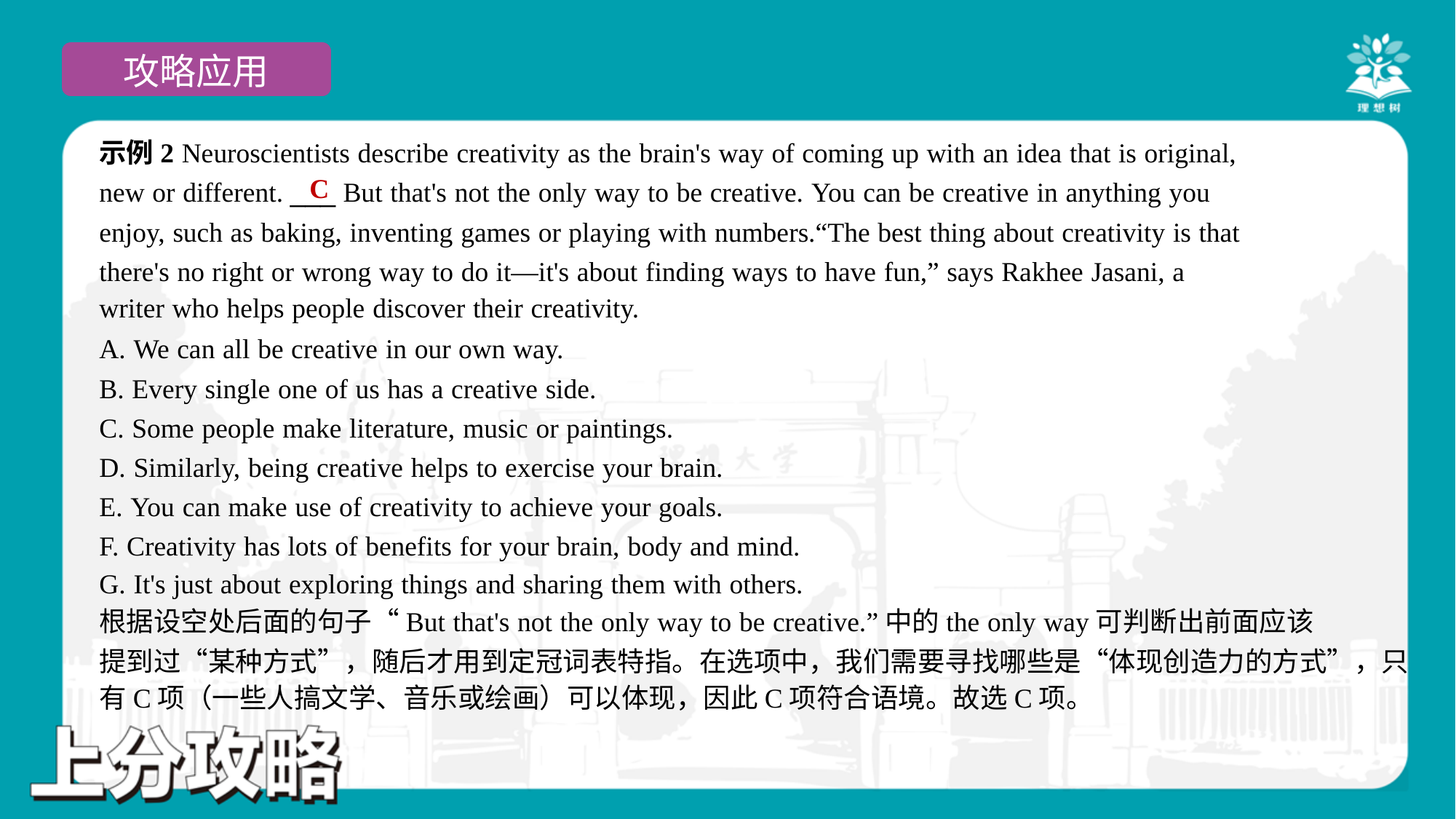

示例2 Neuroscientists describe creativity as the brain's way of coming up with an idea that is original,
new or different. ___ But that's not the only way to be creative. You can be creative in anything you
enjoy, such as baking, inventing games or playing with numbers.“The best thing about creativity is that
there's no right or wrong way to do it—it's about finding ways to have fun,” says Rakhee Jasani, a
writer who helps people discover their creativity.
C
A. We can all be creative in our own way.
B. Every single one of us has a creative side.
C. Some people make literature, music or paintings.
D. Similarly, being creative helps to exercise your brain.
E. You can make use of creativity to achieve your goals.
F. Creativity has lots of benefits for your brain, body and mind.
G. It's just about exploring things and sharing them with others.
根据设空处后面的句子“But that's not the only way to be creative.”中的the only way可判断出前面应该
提到过“某种方式”，随后才用到定冠词表特指。在选项中，我们需要寻找哪些是“体现创造力的方式”，只
有C项（一些人搞文学、音乐或绘画）可以体现，因此C项符合语境。故选C项。